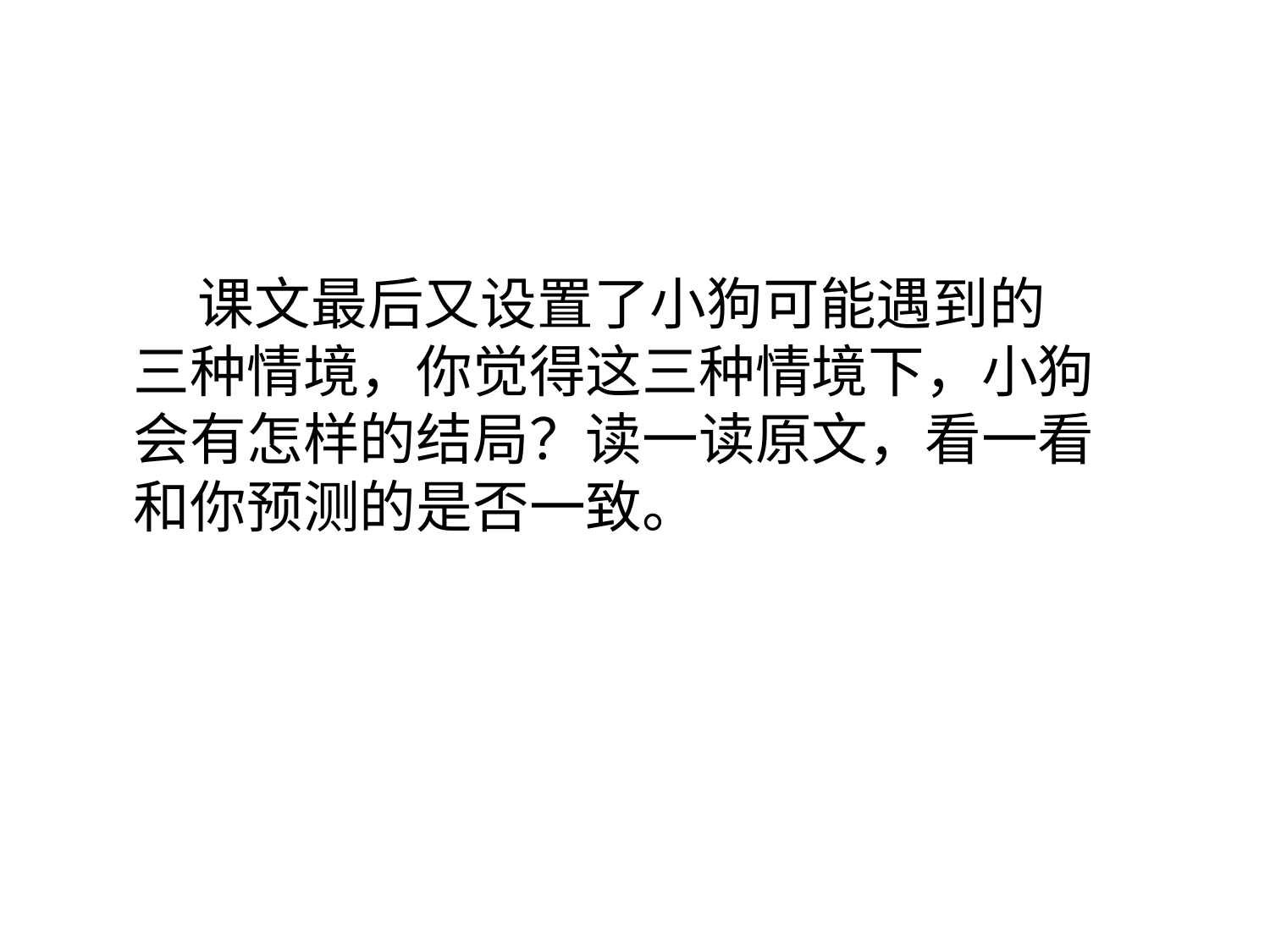

课文最后又设置了小狗可能遇到的三种情境，你觉得这三种情境下，小狗会有怎样的结局？读一读原文，看一看和你预测的是否一致。